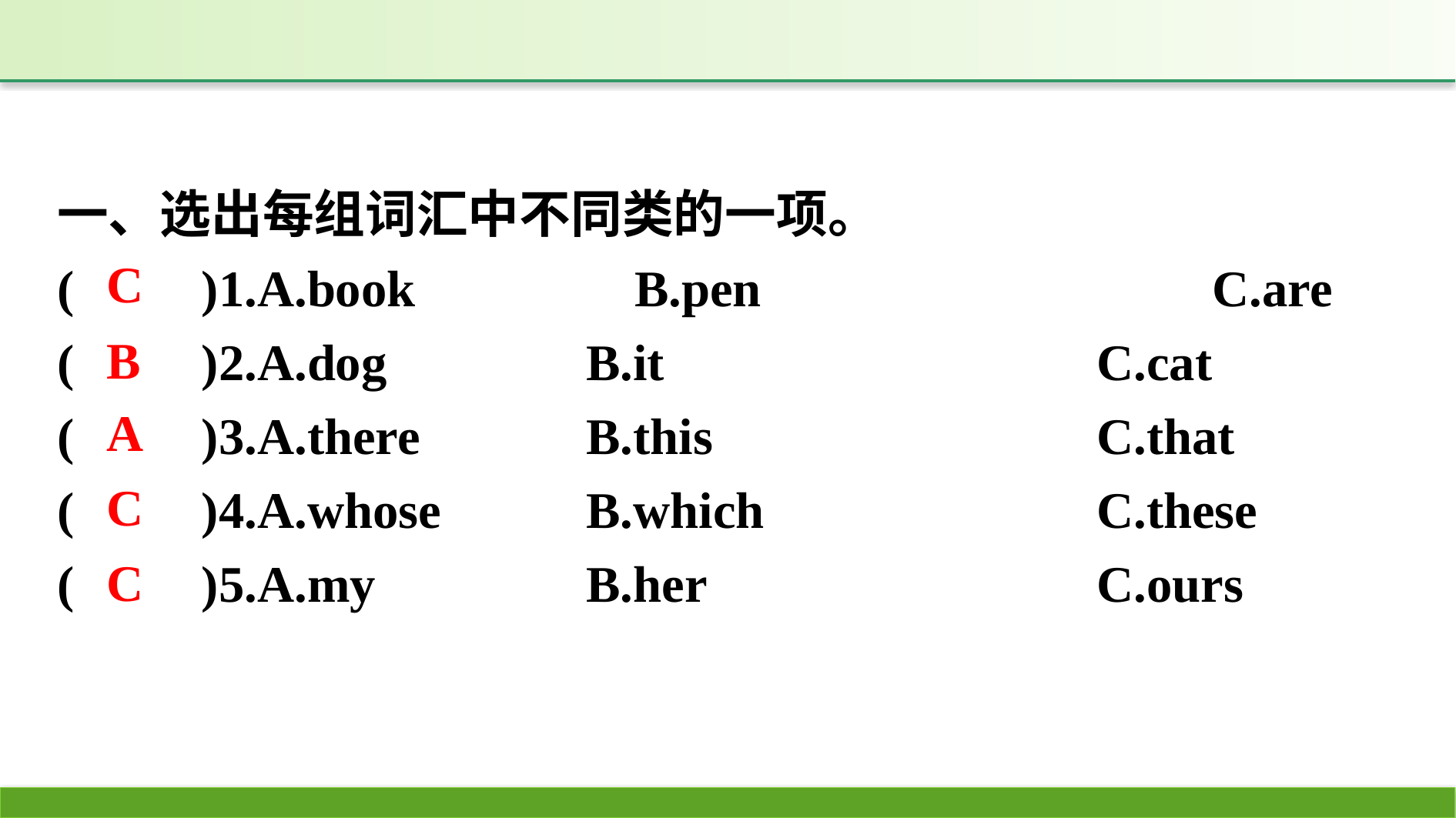

一、选出每组词汇中不同类的一项。
(　　)1.A.book　		B.pen　　			C.are
(　　)2.A.dog		B.it				C.cat
(　　)3.A.there		B.this				C.that
(　　)4.A.whose		B.which			C.these
(　　)5.A.my		B.her				C.ours
C
B
A
C
C